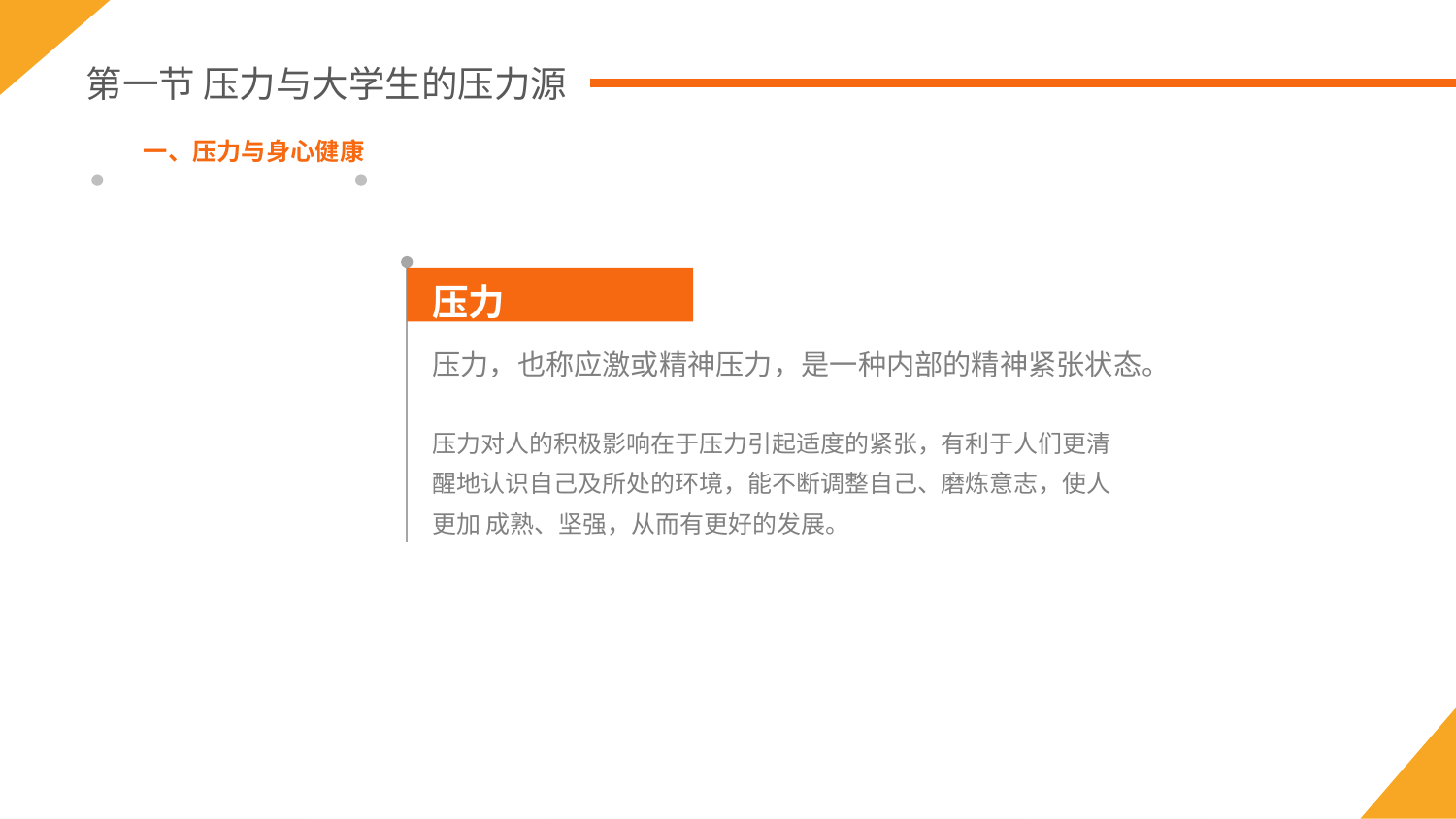

第一节 压力与大学生的压力源
一、压力与身心健康
压力

压力，也称应激或精神压力，是一种内部的精神紧张状态。
压力对人的积极影响在于压力引起适度的紧张，有利于人们更清醒地认识自己及所处的环境，能不断调整自己、磨炼意志，使人更加 成熟、坚强，从而有更好的发展。